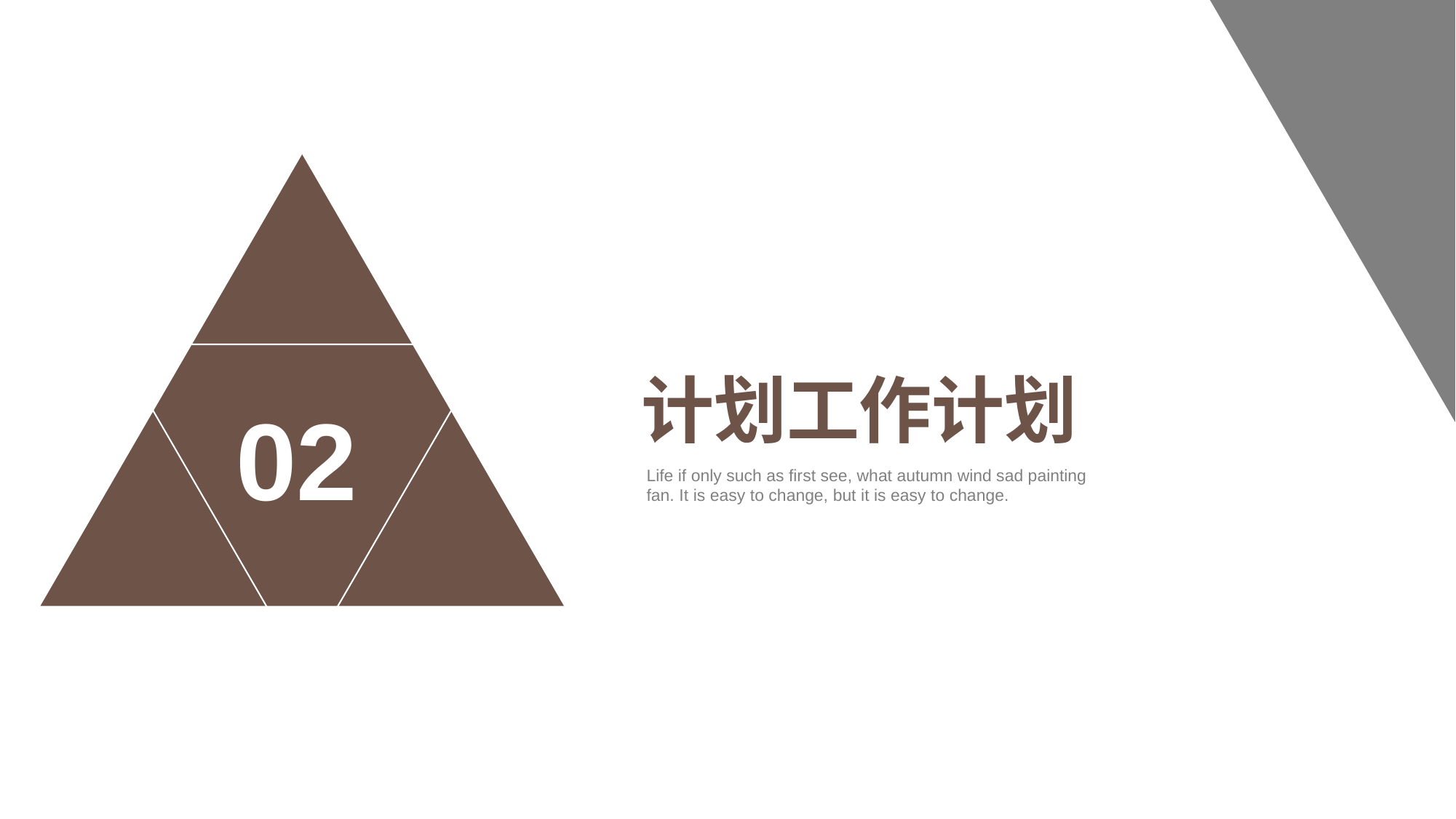

02
计划工作计划
Life if only such as first see, what autumn wind sad painting fan. It is easy to change, but it is easy to change.